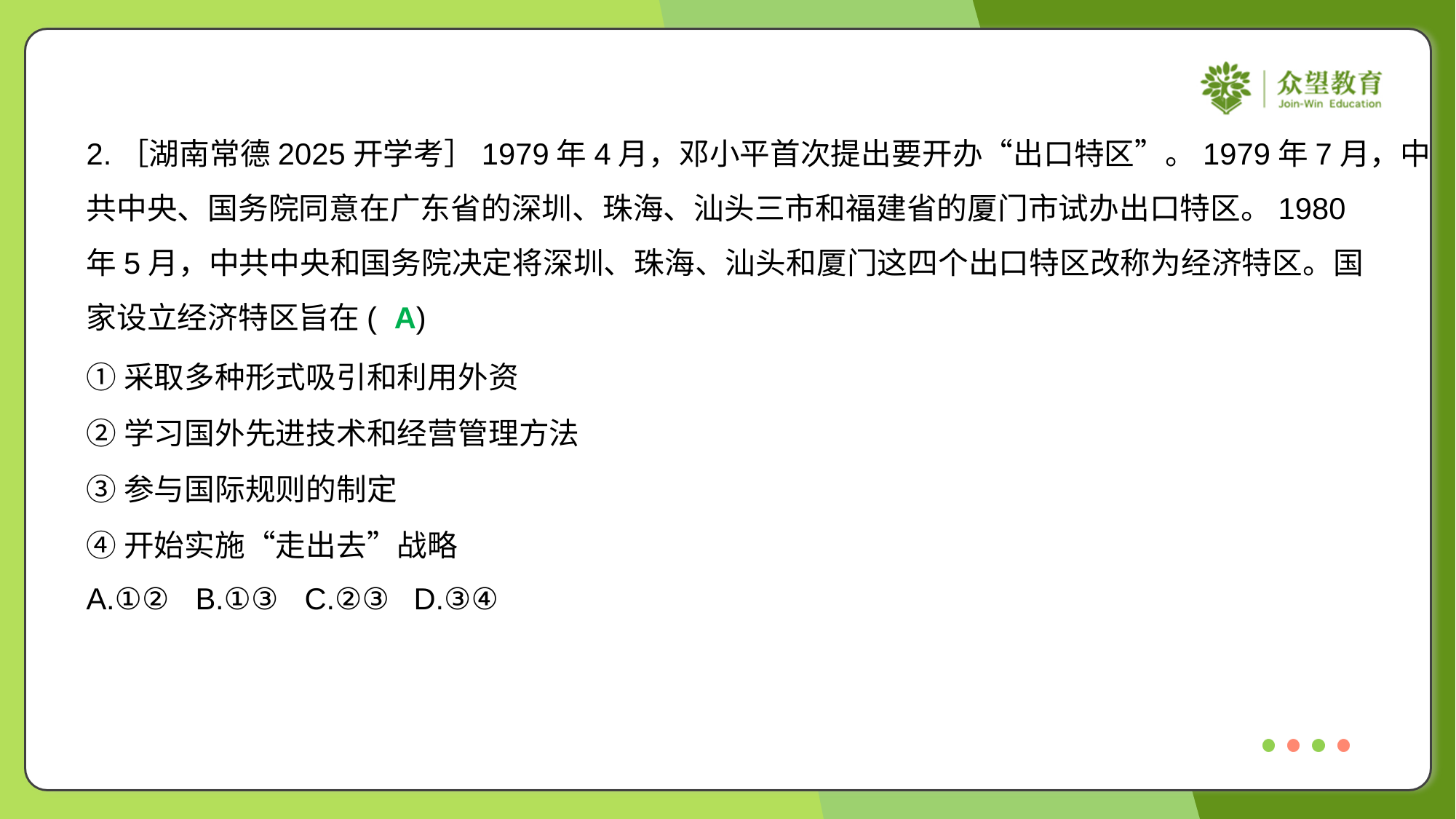

2.［湖南常德2025开学考］1979年4月，邓小平首次提出要开办“出口特区”。1979年7月，中
共中央、国务院同意在广东省的深圳、珠海、汕头三市和福建省的厦门市试办出口特区。1980
年5月，中共中央和国务院决定将深圳、珠海、汕头和厦门这四个出口特区改称为经济特区。国
家设立经济特区旨在(     )
A
①采取多种形式吸引和利用外资
②学习国外先进技术和经营管理方法
③参与国际规则的制定
④开始实施“走出去”战略
A.①②	B.①③	C.②③	D.③④